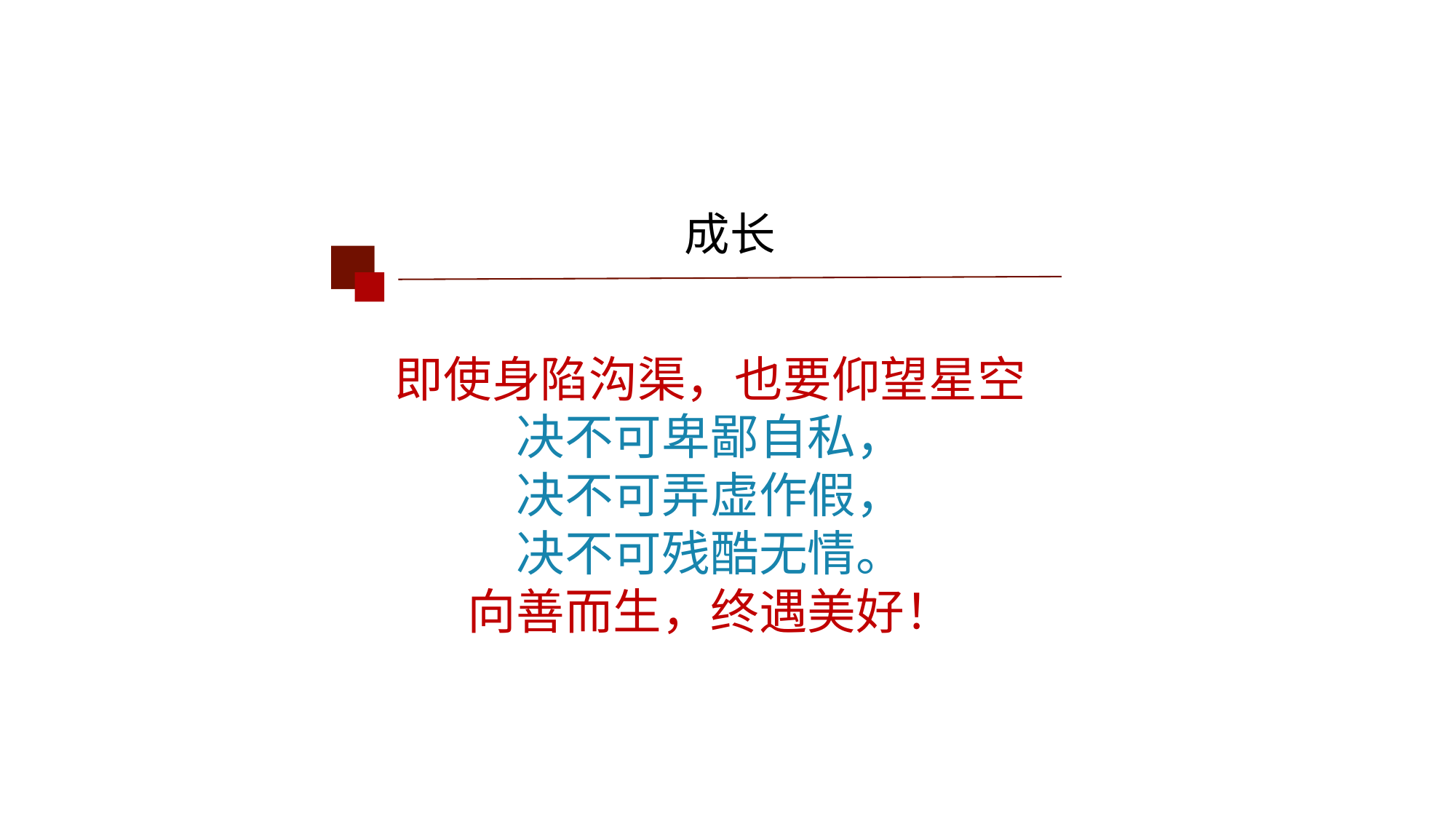

成长

即使身陷沟渠，也要仰望星空
决不可卑鄙自私，
决不可弄虚作假，
决不可残酷无情。
向善而生，终遇美好！